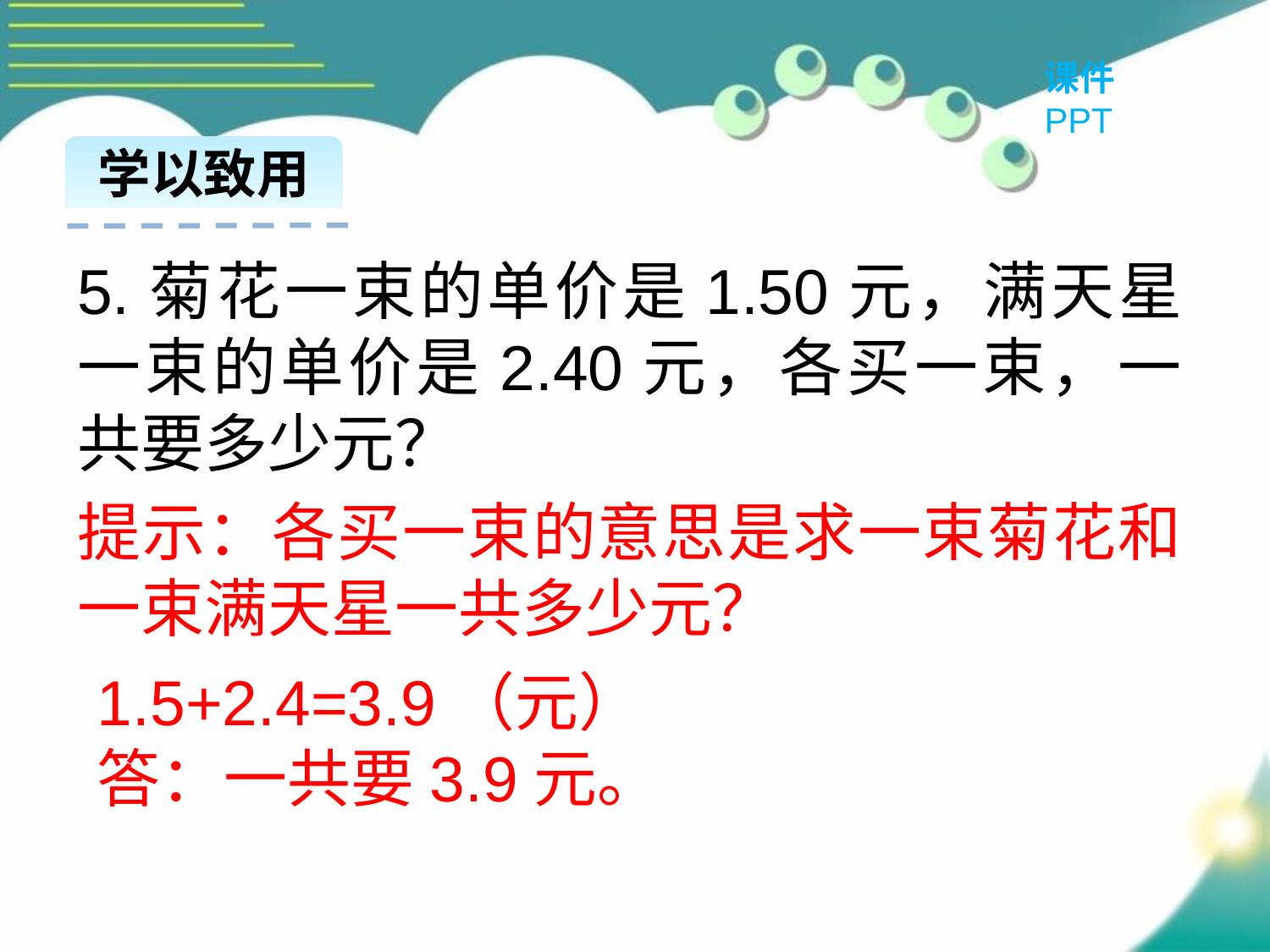

课件PPT
学以致用

5.菊花一束的单价是1.50元，满天星一束的单价是2.40元，各买一束，一共要多少元？
提示：各买一束的意思是求一束菊花和一束满天星一共多少元？
1.5+2.4=3.9（元）
答：一共要3.9元。